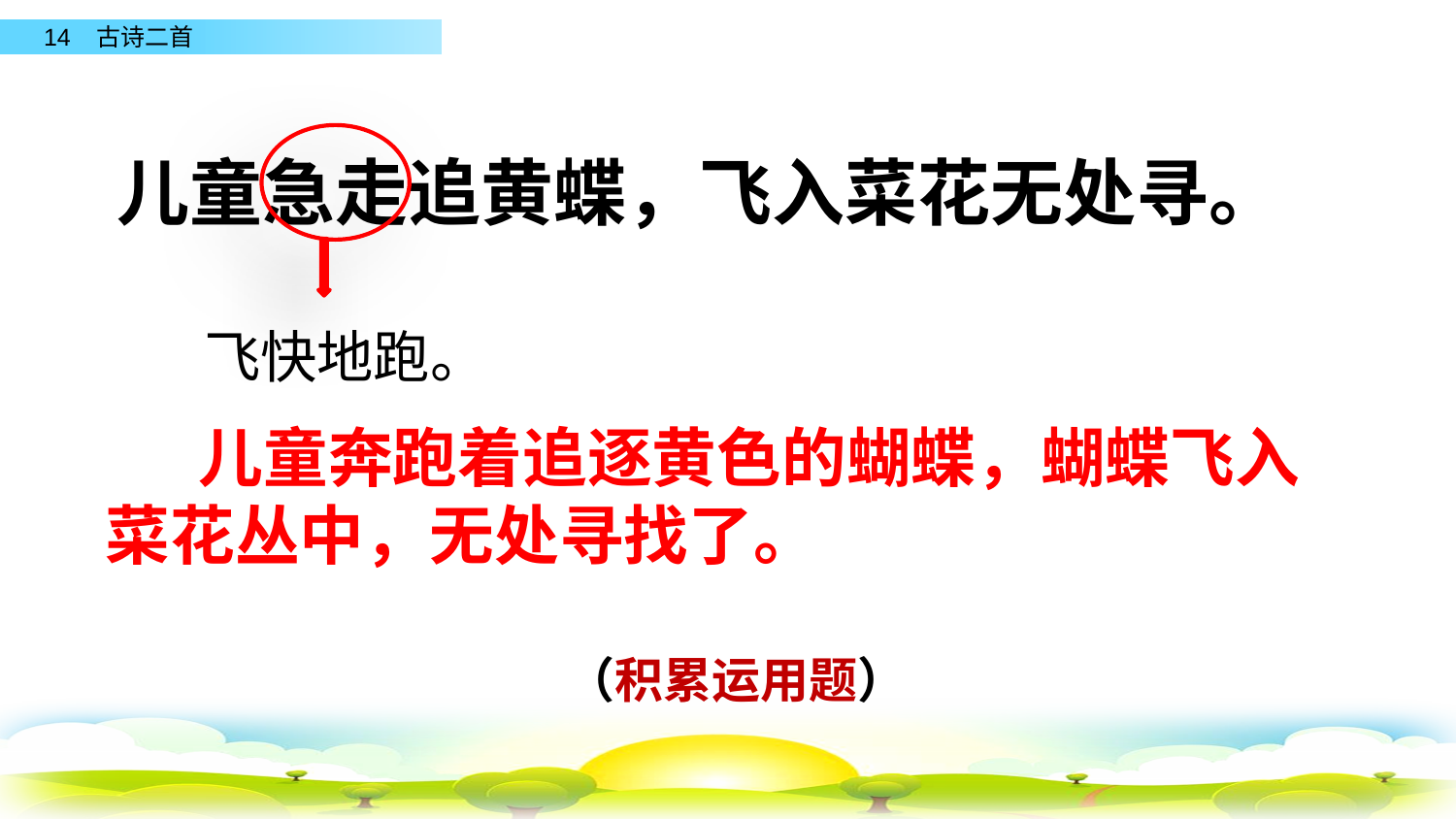

儿童急走追黄蝶，飞入菜花无处寻。

飞快地跑。
  儿童奔跑着追逐黄色的蝴蝶，蝴蝶飞入菜花丛中，无处寻找了。
（积累运用题）